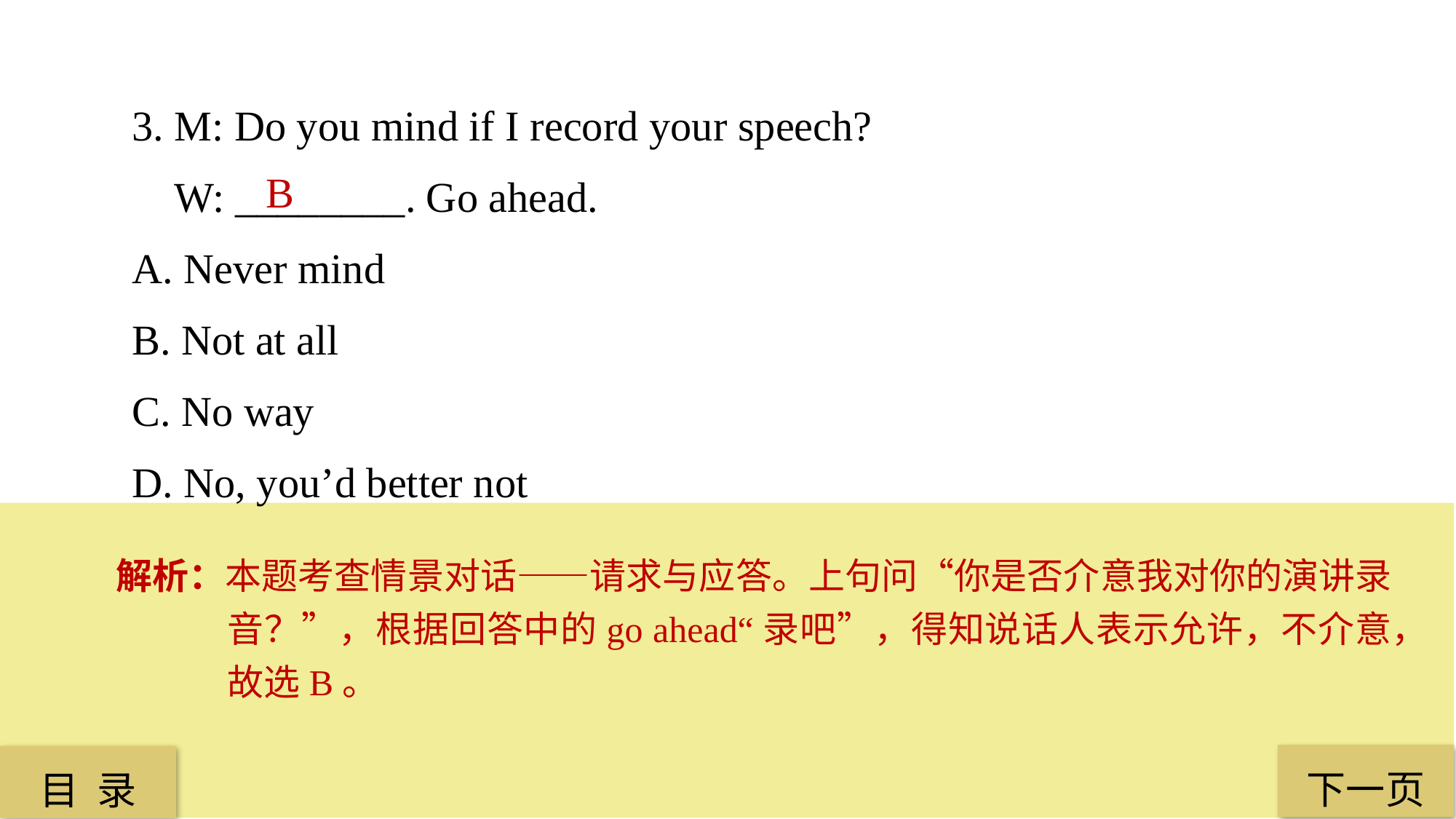

3. M: Do you mind if I record your speech?
    W: ________. Go ahead.
A. Never mind
B. Not at all
C. No way
D. No, you’d better not
B
解析：本题考查情景对话——请求与应答。上句问“你是否介意我对你的演讲录音？”，根据回答中的go ahead“录吧”，得知说话人表示允许，不介意，故选B。